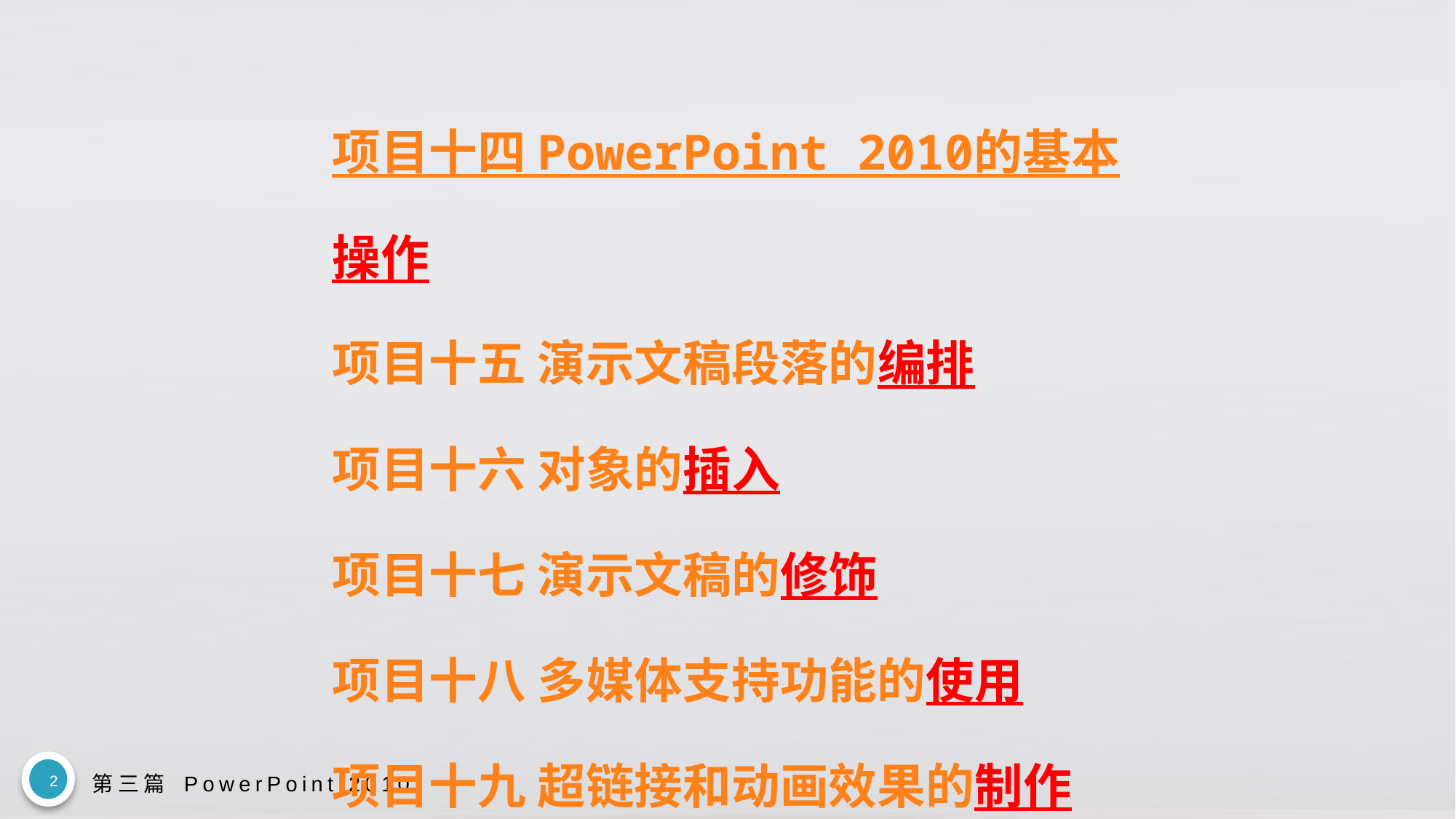

# 项目十四 PowerPoint 2010的基本操作 项目十五 演示文稿段落的编排 项目十六 对象的插入 项目十七 演示文稿的修饰 项目十八 多媒体支持功能的使用 项目十九 超链接和动画效果的制作 项目二十 演示文稿的放映及打印
2